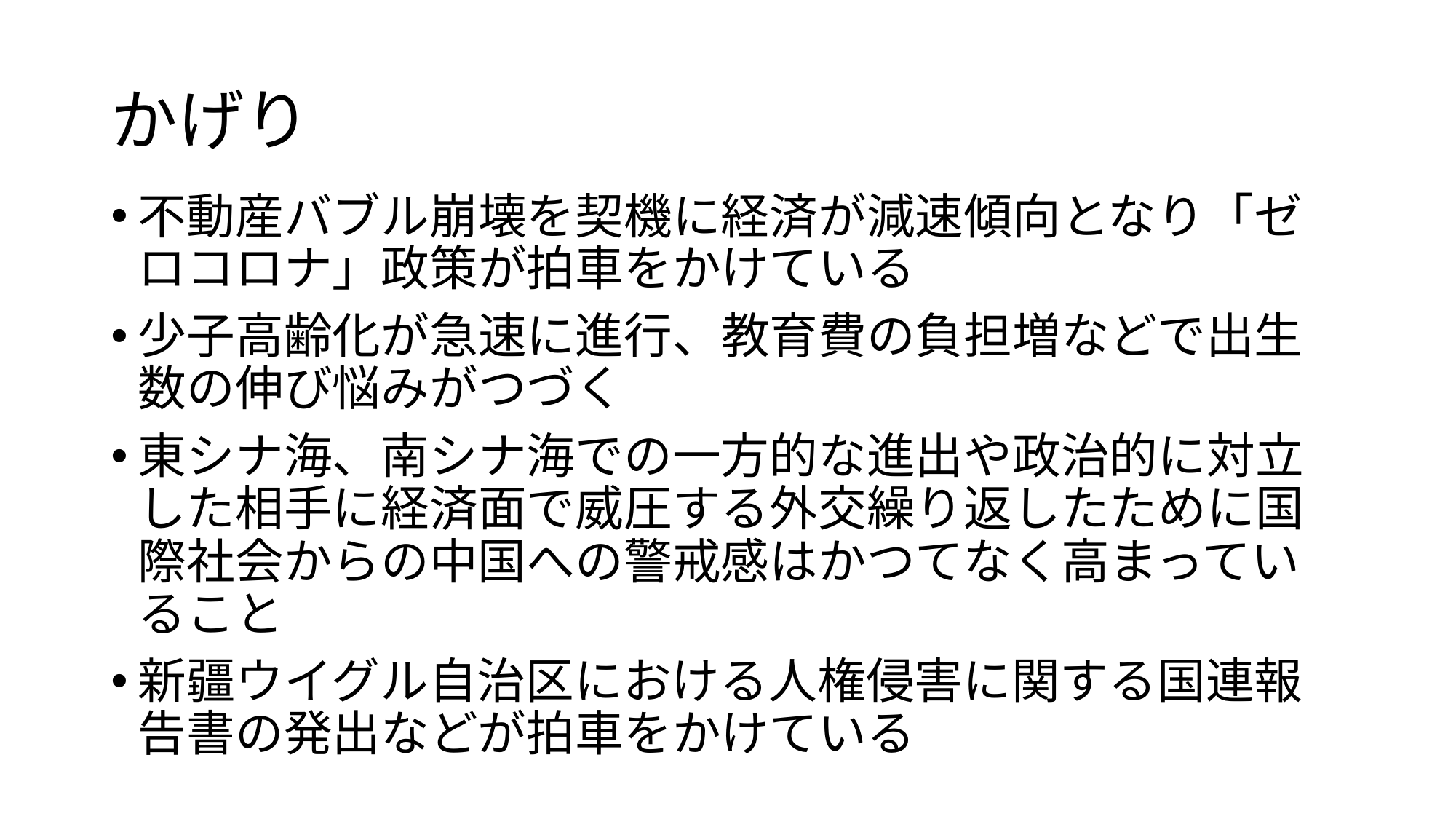

# かげり
不動産バブル崩壊を契機に経済が減速傾向となり「ゼロコロナ」政策が拍車をかけている
少子高齢化が急速に進行、教育費の負担増などで出生数の伸び悩みがつづく
東シナ海、南シナ海での一方的な進出や政治的に対立した相手に経済面で威圧する外交繰り返したために国際社会からの中国への警戒感はかつてなく高まっていること
新疆ウイグル自治区における人権侵害に関する国連報告書の発出などが拍車をかけている